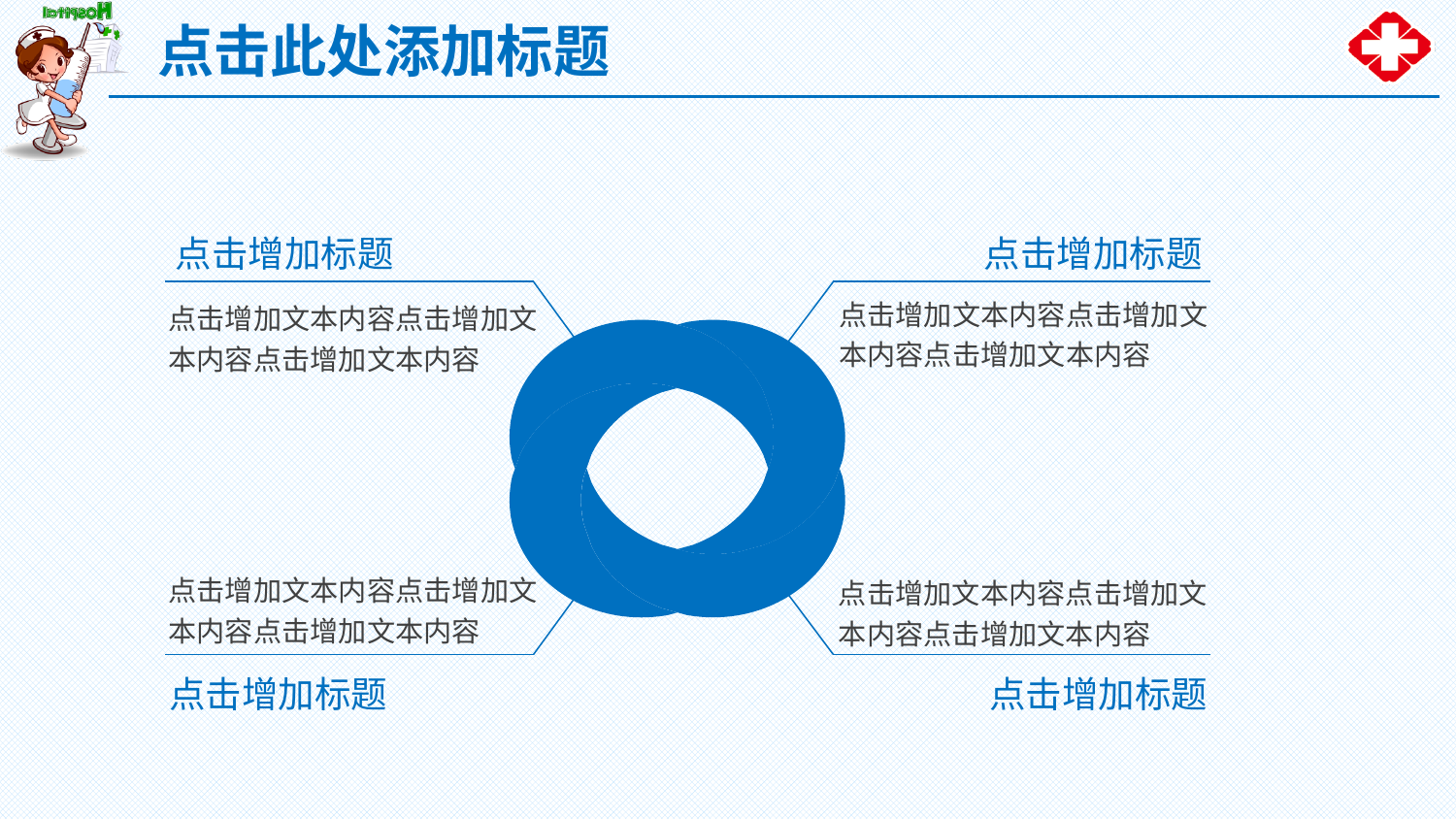

点击此处添加标题
点击增加标题
点击增加文本内容点击增加文本内容点击增加文本内容
点击增加标题
点击增加文本内容点击增加文本内容点击增加文本内容

点击增加文本内容点击增加文本内容点击增加文本内容
点击增加标题
点击增加文本内容点击增加文本内容点击增加文本内容
点击增加标题